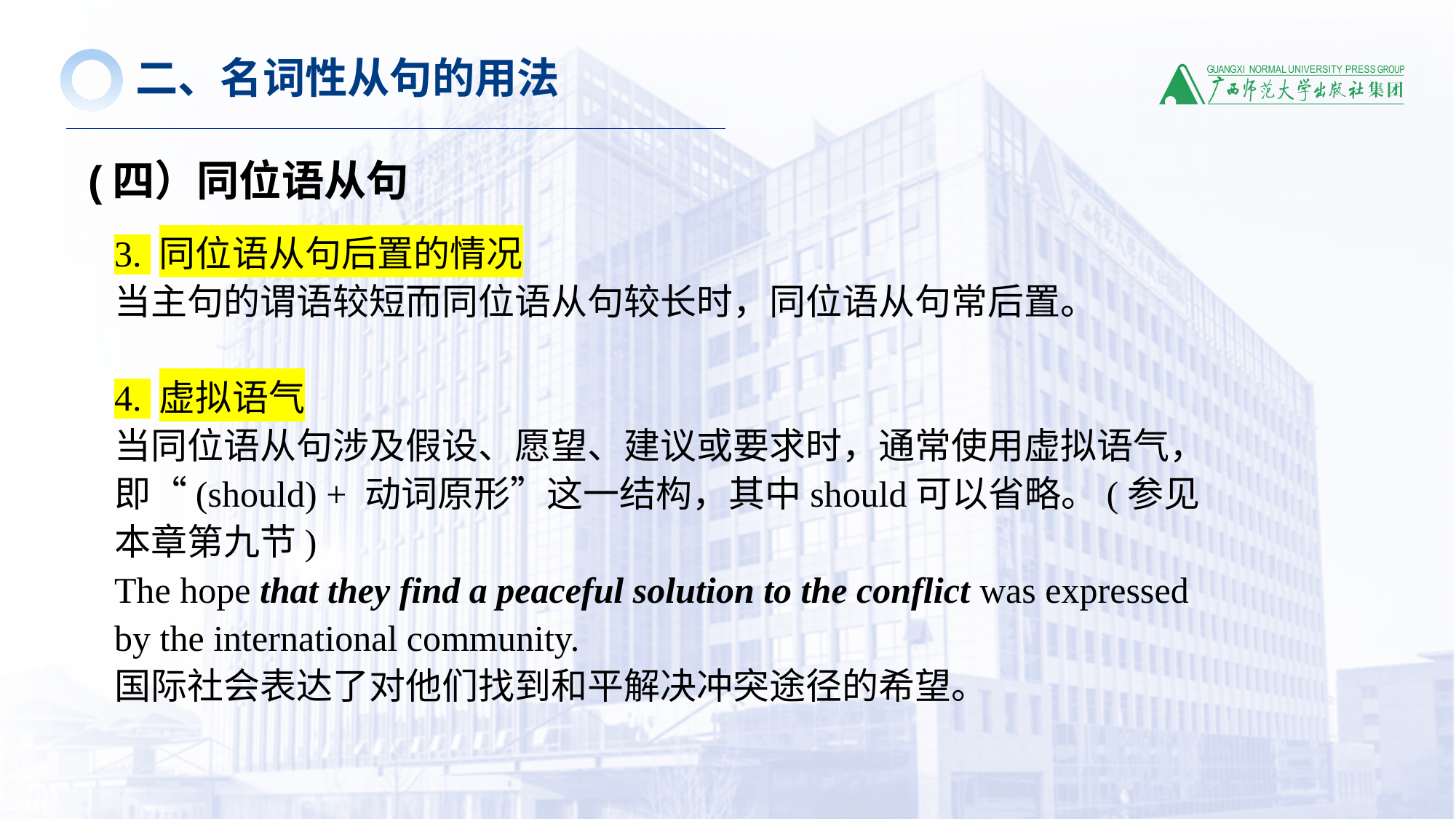

二、名词性从句的用法

(四）同位语从句
3. 同位语从句后置的情况
当主句的谓语较短而同位语从句较长时，同位语从句常后置。

4. 虚拟语气
当同位语从句涉及假设、愿望、建议或要求时，通常使用虚拟语气，即“(should) + 动词原形”这一结构，其中should可以省略。(参见本章第九节)
The hope that they find a peaceful solution to the conflict was expressed by the international community.
国际社会表达了对他们找到和平解决冲突途径的希望。